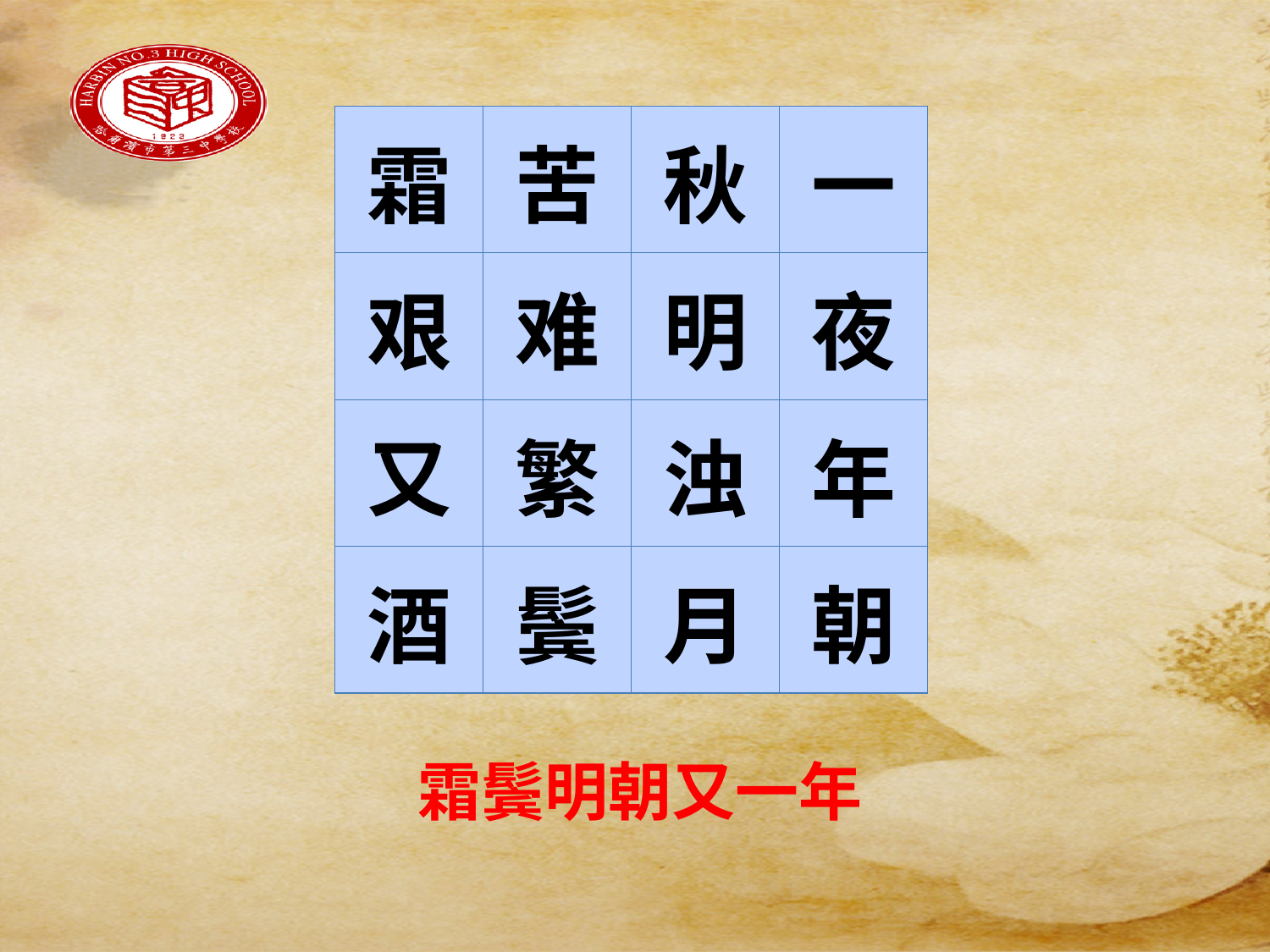

#
| 霜 | 苦 | 秋 | 一 |
| --- | --- | --- | --- |
| 艰 | 难 | 明 | 夜 |
| 又 | 繁 | 浊 | 年 |
| 酒 | 鬓 | 月 | 朝 |
霜鬓明朝又一年